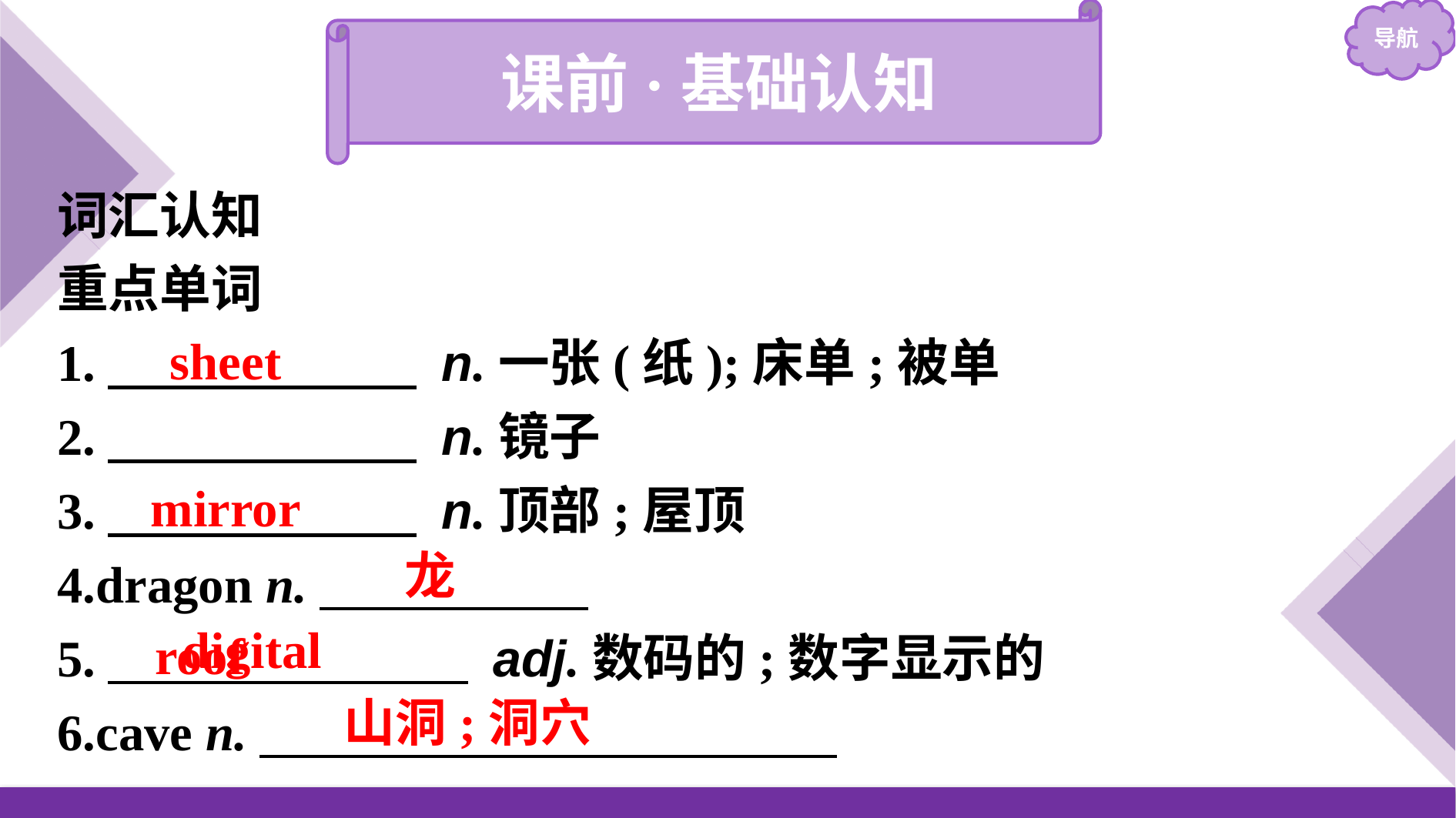

课前·基础认知
词汇认知
重点单词
1.　　　　　　 n.一张(纸);床单;被单
2.　　　　　　 n.镜子
3.　　　　　　 n.顶部;屋顶
4.dragon n.
5.　　　　　　　 adj.数码的;数字显示的
6.cave n.
sheet
mirror
roof
龙
digital
山洞;洞穴